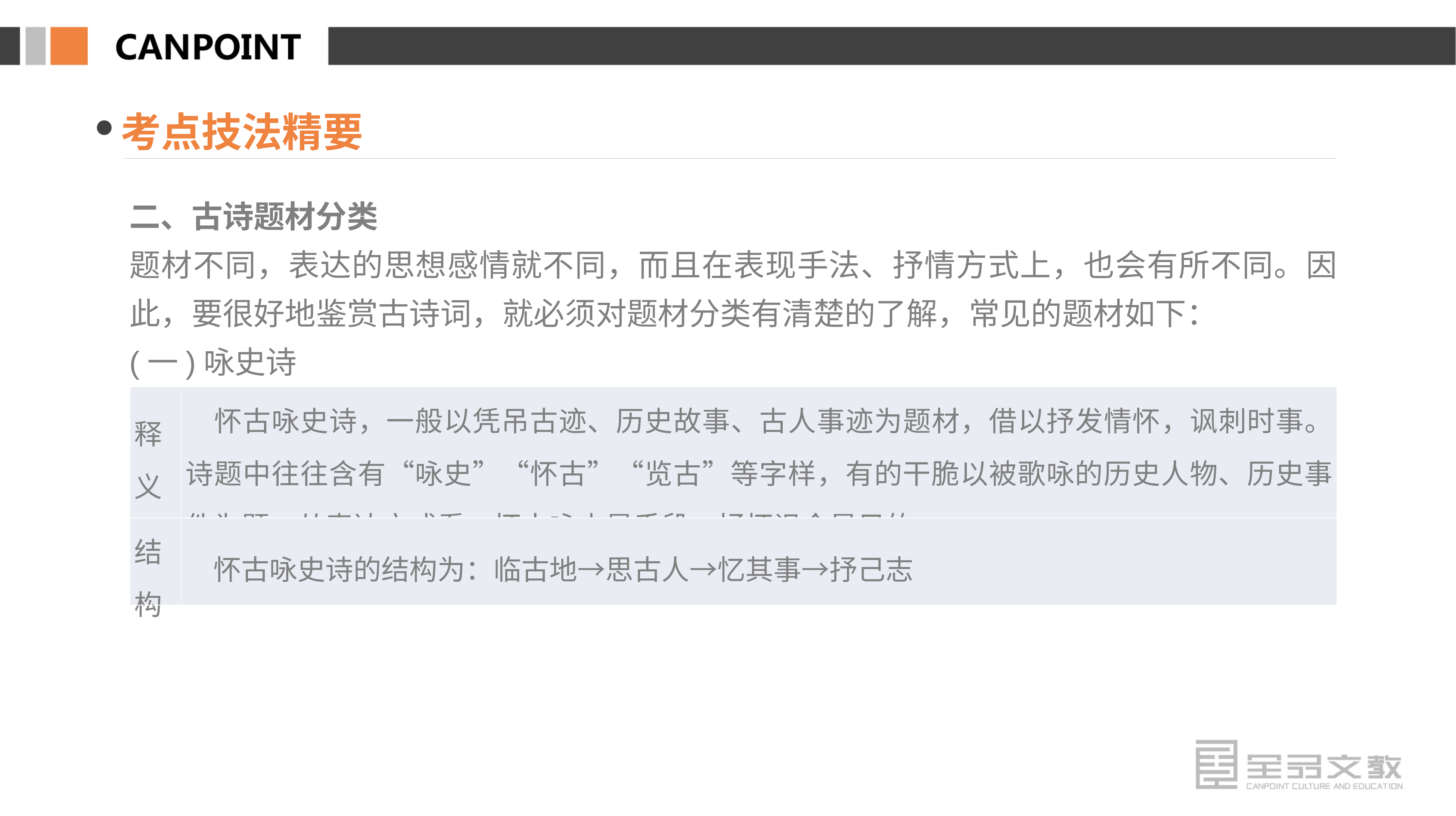

考点技法精要

二、古诗题材分类
题材不同，表达的思想感情就不同，而且在表现手法、抒情方式上，也会有所不同。因此，要很好地鉴赏古诗词，就必须对题材分类有清楚的了解，常见的题材如下：
(一)咏史诗
| 释义 | 怀古咏史诗，一般以凭吊古迹、历史故事、古人事迹为题材，借以抒发情怀，讽刺时事。诗题中往往含有“咏史”“怀古”“览古”等字样，有的干脆以被歌咏的历史人物、历史事件为题。从表达方式看，怀古咏史是手段，抒怀讽今是目的 |
| --- | --- |
| 结构 | 怀古咏史诗的结构为：临古地→思古人→忆其事→抒己志 |